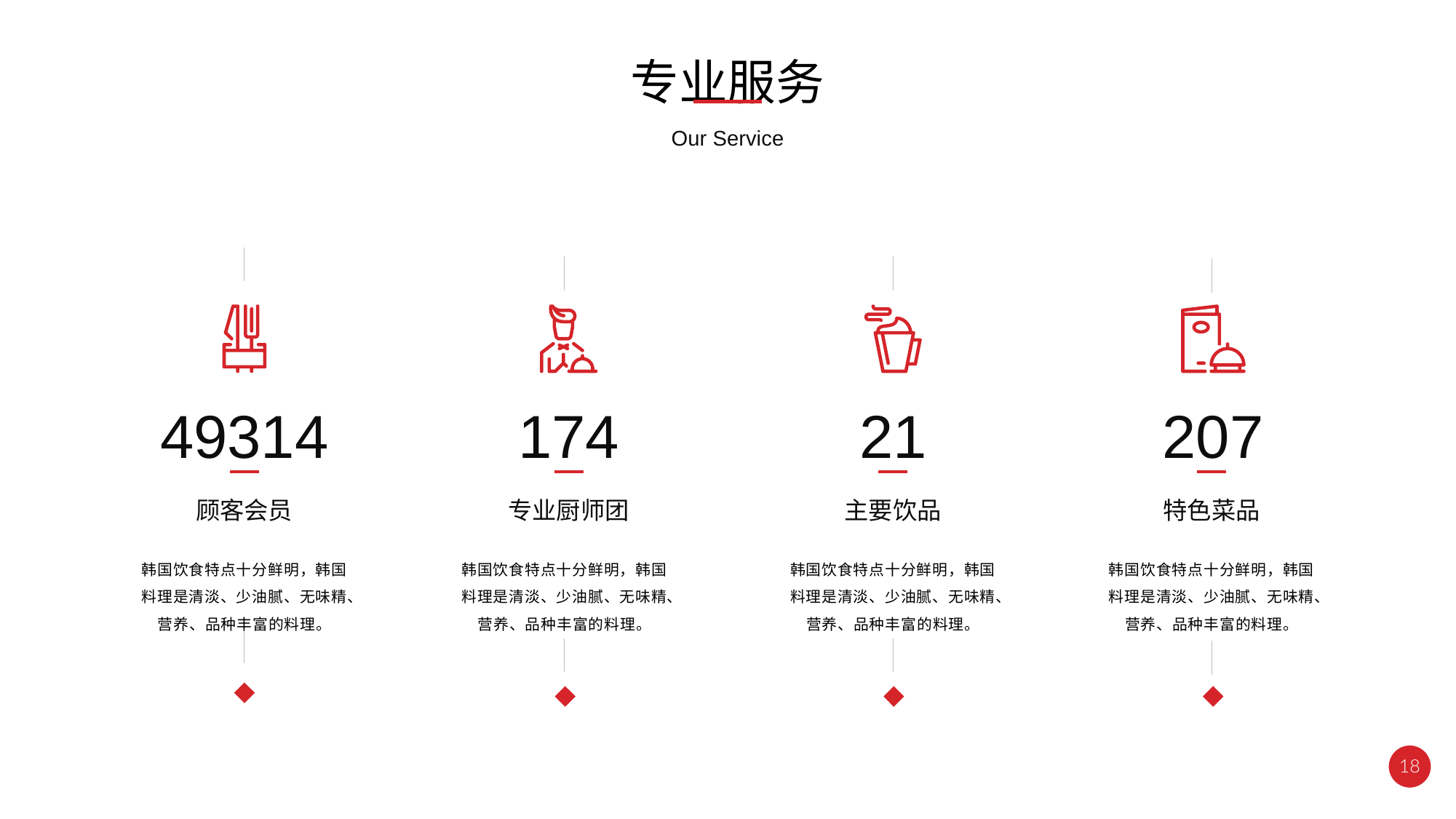

专业服务
Our Service

49314
顾客会员
韩国饮食特点十分鲜明，韩国料理是清淡、少油腻、无味精、营养、品种丰富的料理。

174
专业厨师团
韩国饮食特点十分鲜明，韩国料理是清淡、少油腻、无味精、营养、品种丰富的料理。

21
主要饮品
韩国饮食特点十分鲜明，韩国料理是清淡、少油腻、无味精、营养、品种丰富的料理。

207
特色菜品
韩国饮食特点十分鲜明，韩国料理是清淡、少油腻、无味精、营养、品种丰富的料理。

18